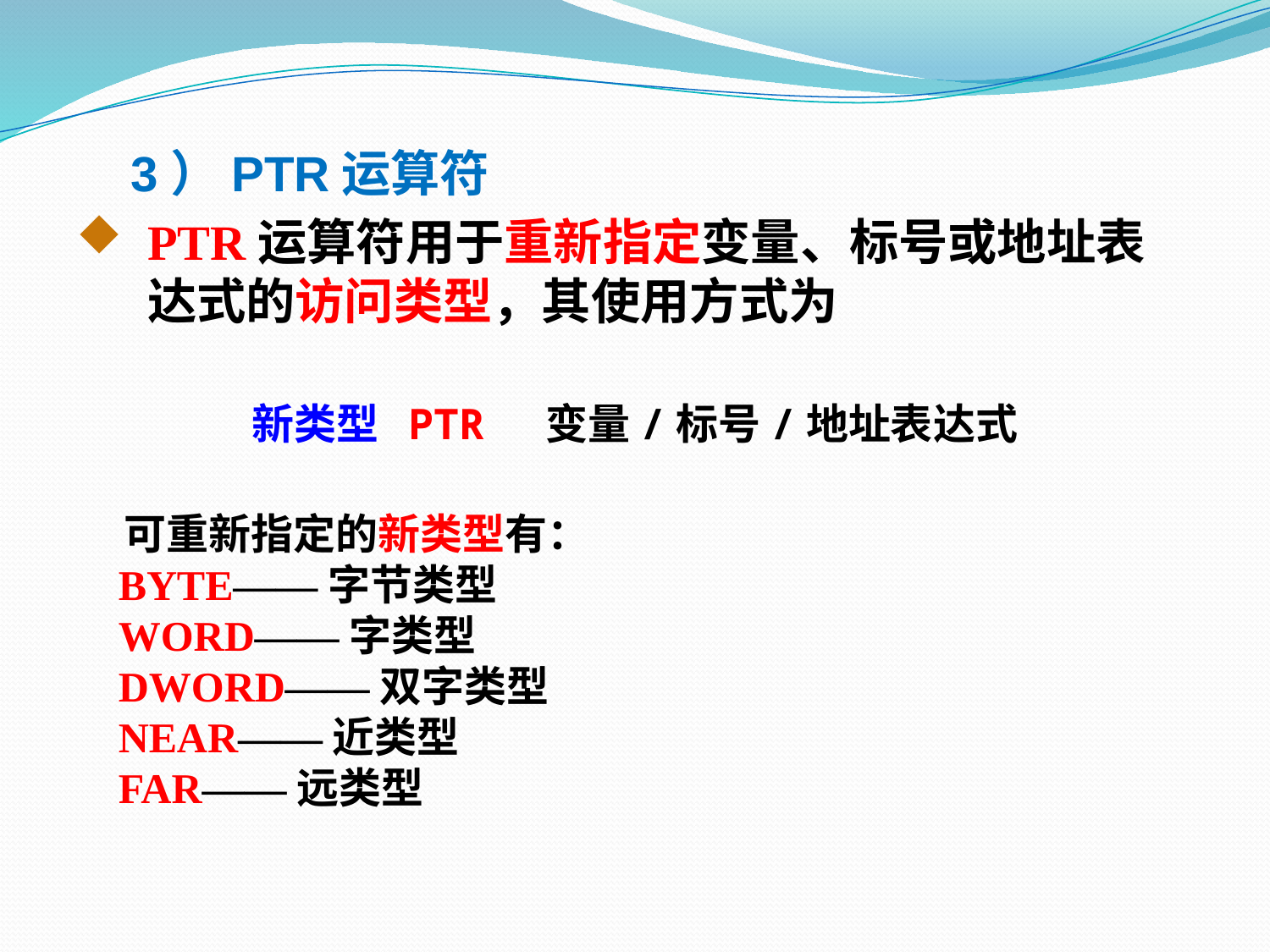

3）PTR运算符
PTR运算符用于重新指定变量、标号或地址表达式的访问类型，其使用方式为

新类型  PTR  变量/标号/地址表达式

    可重新指定的新类型有：
    BYTE——字节类型
    WORD——字类型
    DWORD——双字类型
    NEAR——近类型
    FAR——远类型